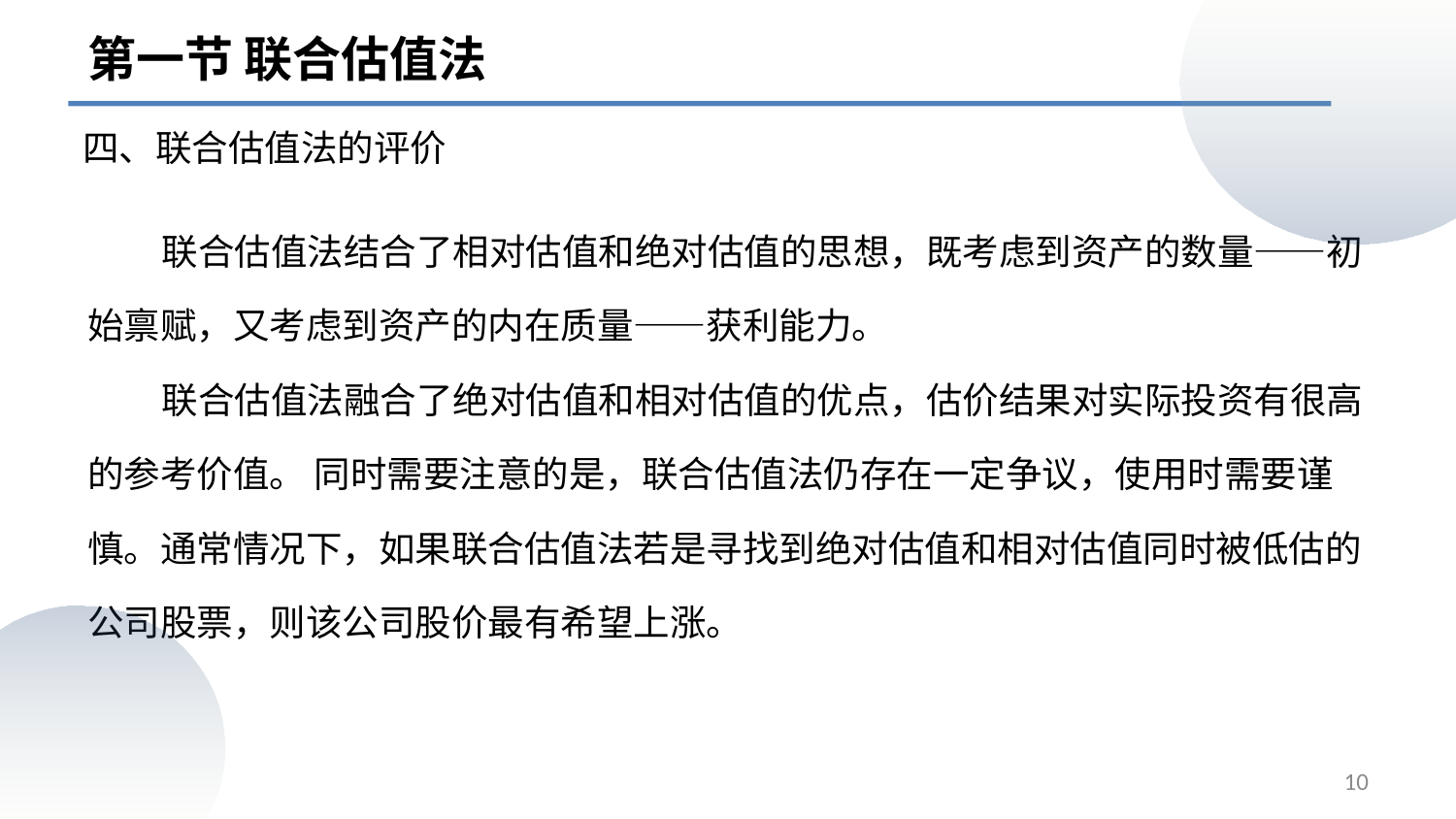

第一节 联合估值法
# 四、联合估值法的评价
        联合估值法结合了相对估值和绝对估值的思想，既考虑到资产的数量——初始禀赋，又考虑到资产的内在质量——获利能力。
        联合估值法融合了绝对估值和相对估值的优点，估价结果对实际投资有很高的参考价值。 同时需要注意的是，联合估值法仍存在一定争议，使用时需要谨慎。通常情况下，如果联合估值法若是寻找到绝对估值和相对估值同时被低估的公司股票，则该公司股价最有希望上涨。

10